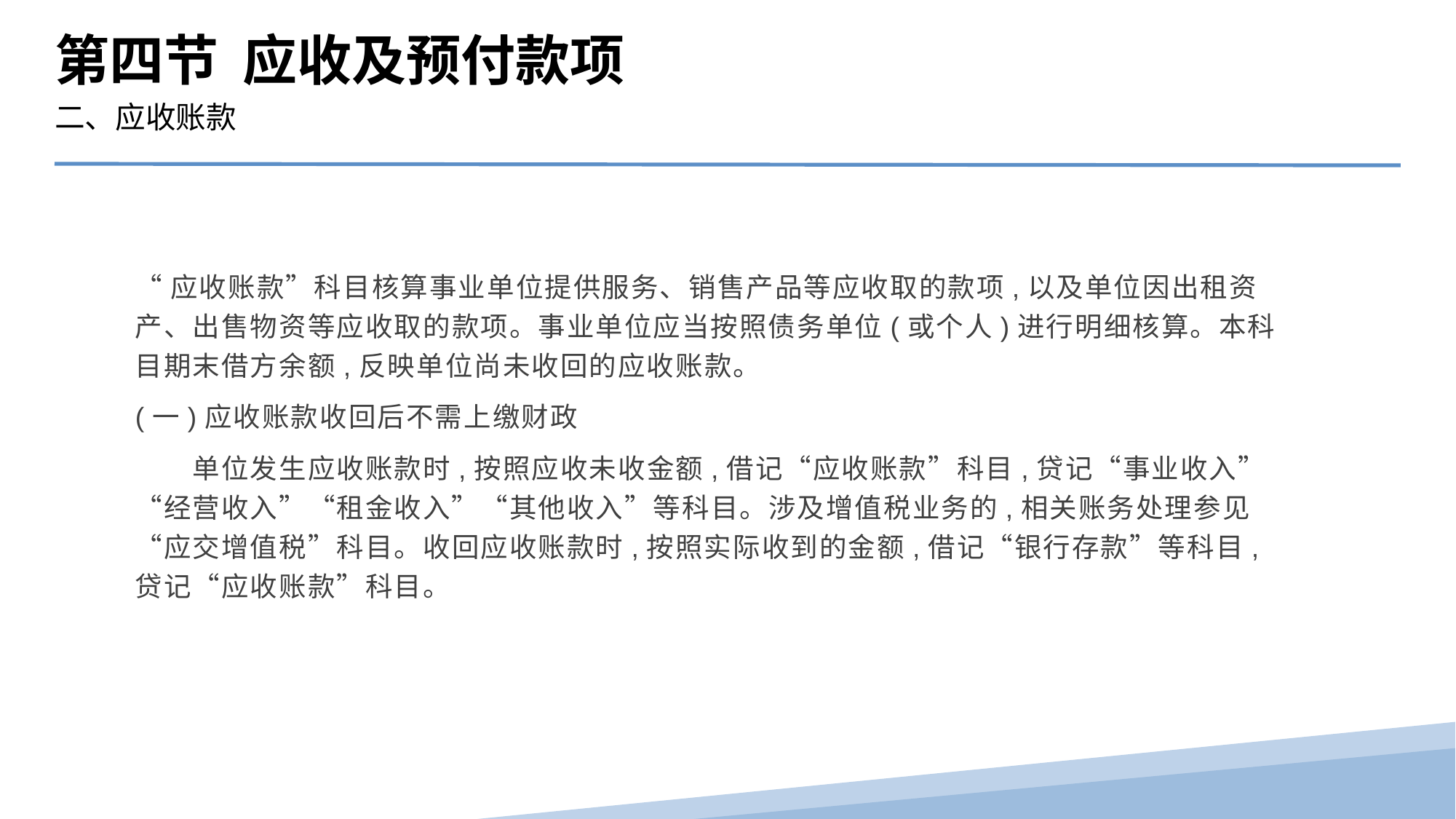

第四节  应收及预付款项
二、应收账款
“应收账款”科目核算事业单位提供服务、销售产品等应收取的款项,以及单位因出租资产、出售物资等应收取的款项。事业单位应当按照债务单位(或个人)进行明细核算。本科目期末借方余额,反映单位尚未收回的应收账款。
(一)应收账款收回后不需上缴财政
　　单位发生应收账款时,按照应收未收金额,借记“应收账款”科目,贷记“事业收入”“经营收入”“租金收入”“其他收入”等科目。涉及增值税业务的,相关账务处理参见“应交增值税”科目。收回应收账款时,按照实际收到的金额,借记“银行存款”等科目,贷记“应收账款”科目。